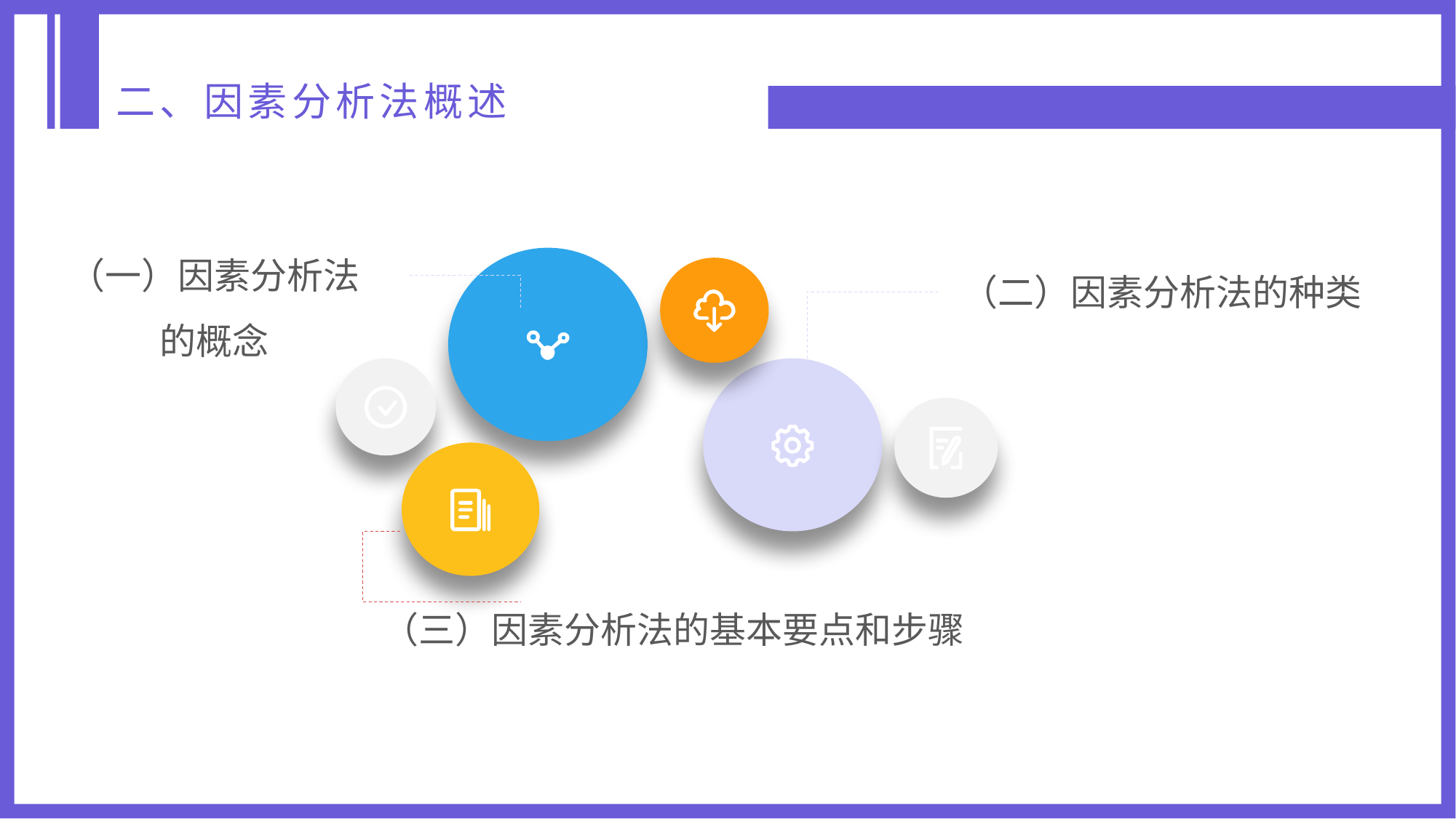

二、因素分析法概述
（一）因素分析法的概念
（二）因素分析法的种类

（三）因素分析法的基本要点和步骤